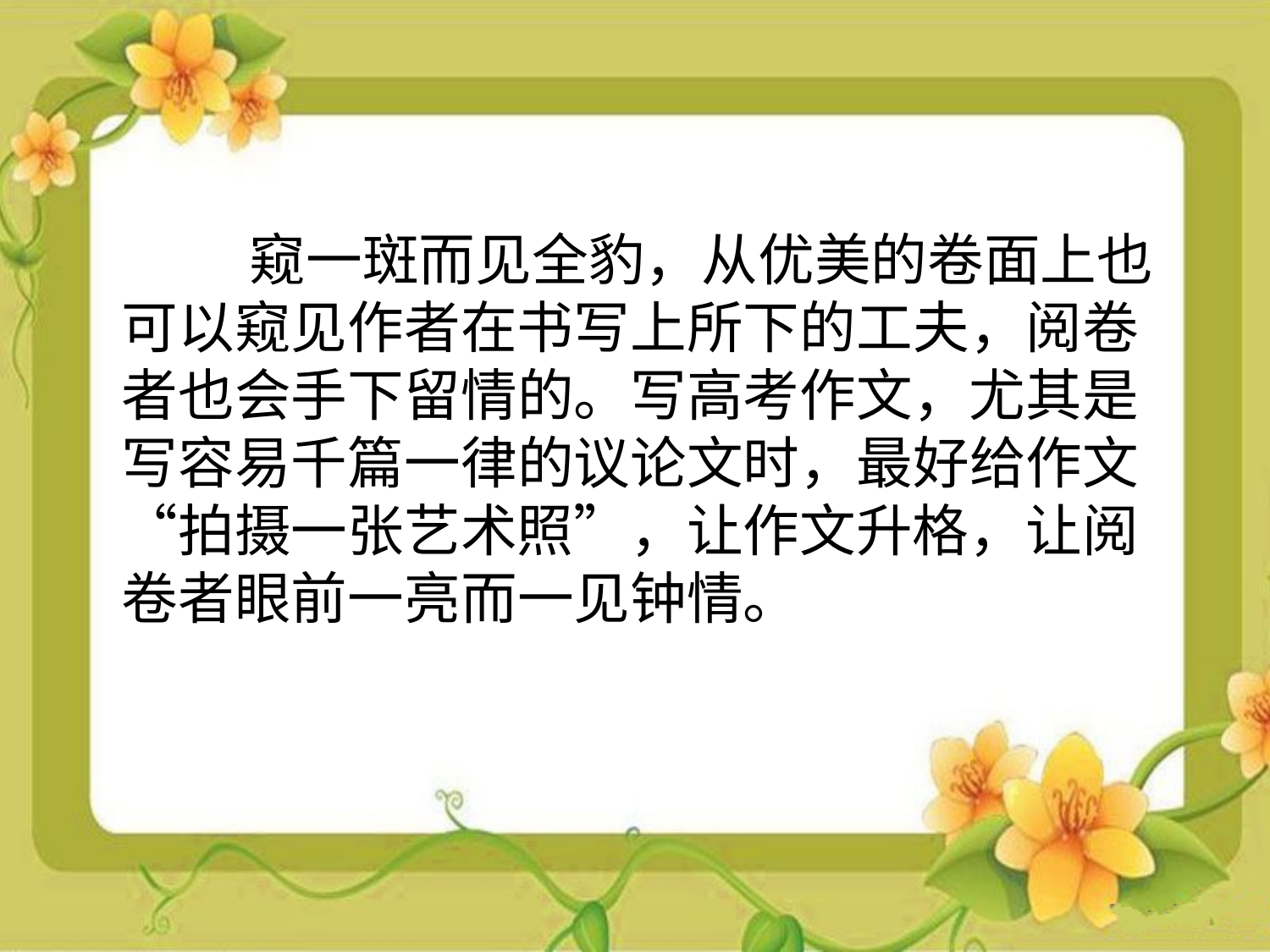

窥一斑而见全豹，从优美的卷面上也可以窥见作者在书写上所下的工夫，阅卷者也会手下留情的。写高考作文，尤其是写容易千篇一律的议论文时，最好给作文“拍摄一张艺术照”，让作文升格，让阅卷者眼前一亮而一见钟情。